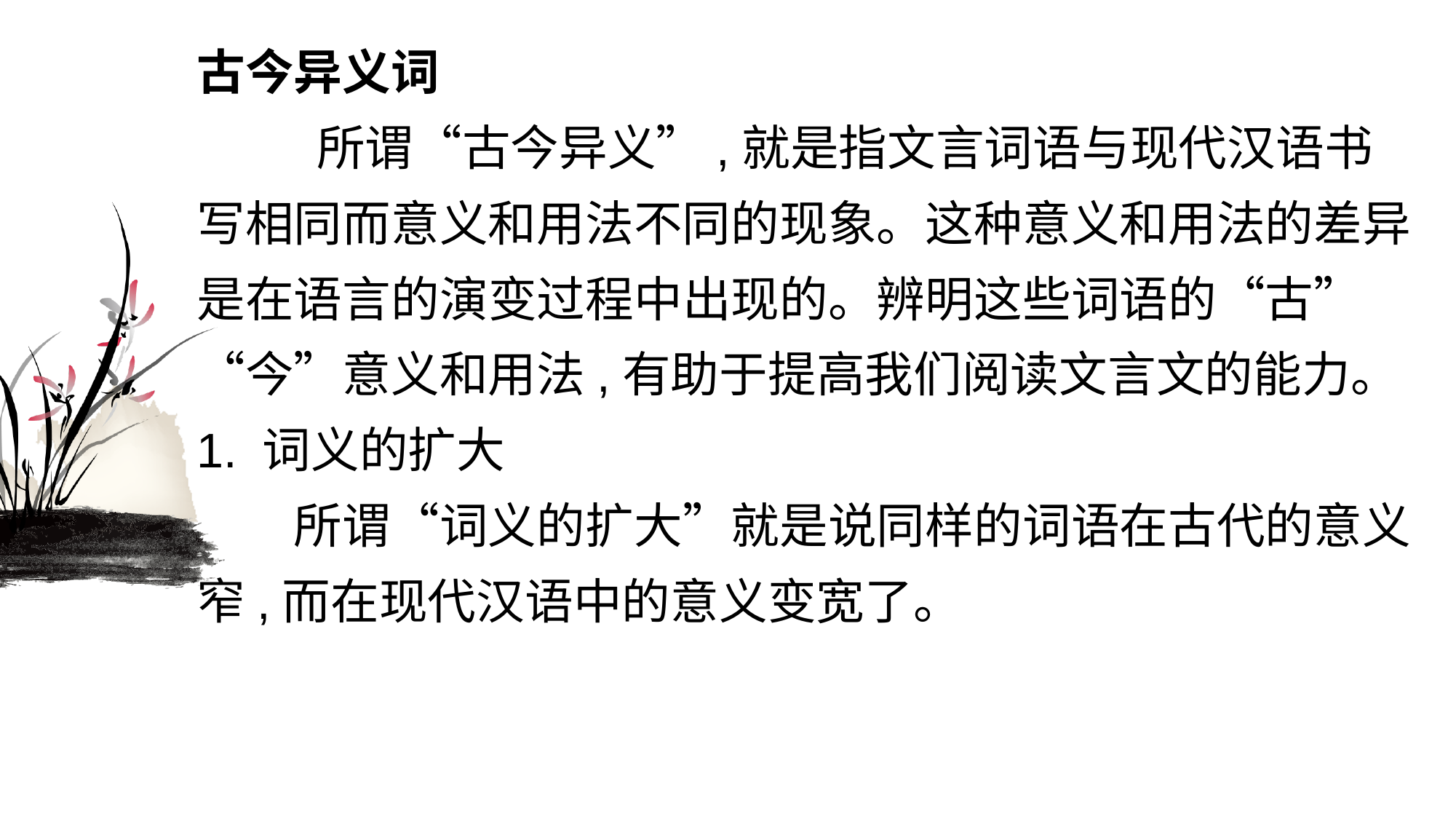

古今异义词
 　　所谓“古今异义”,就是指文言词语与现代汉语书写相同而意义和用法不同的现象。这种意义和用法的差异是在语言的演变过程中出现的。辨明这些词语的“古”“今”意义和用法,有助于提高我们阅读文言文的能力。
1. 词义的扩大
　　所谓“词义的扩大”就是说同样的词语在古代的意义窄,而在现代汉语中的意义变宽了。